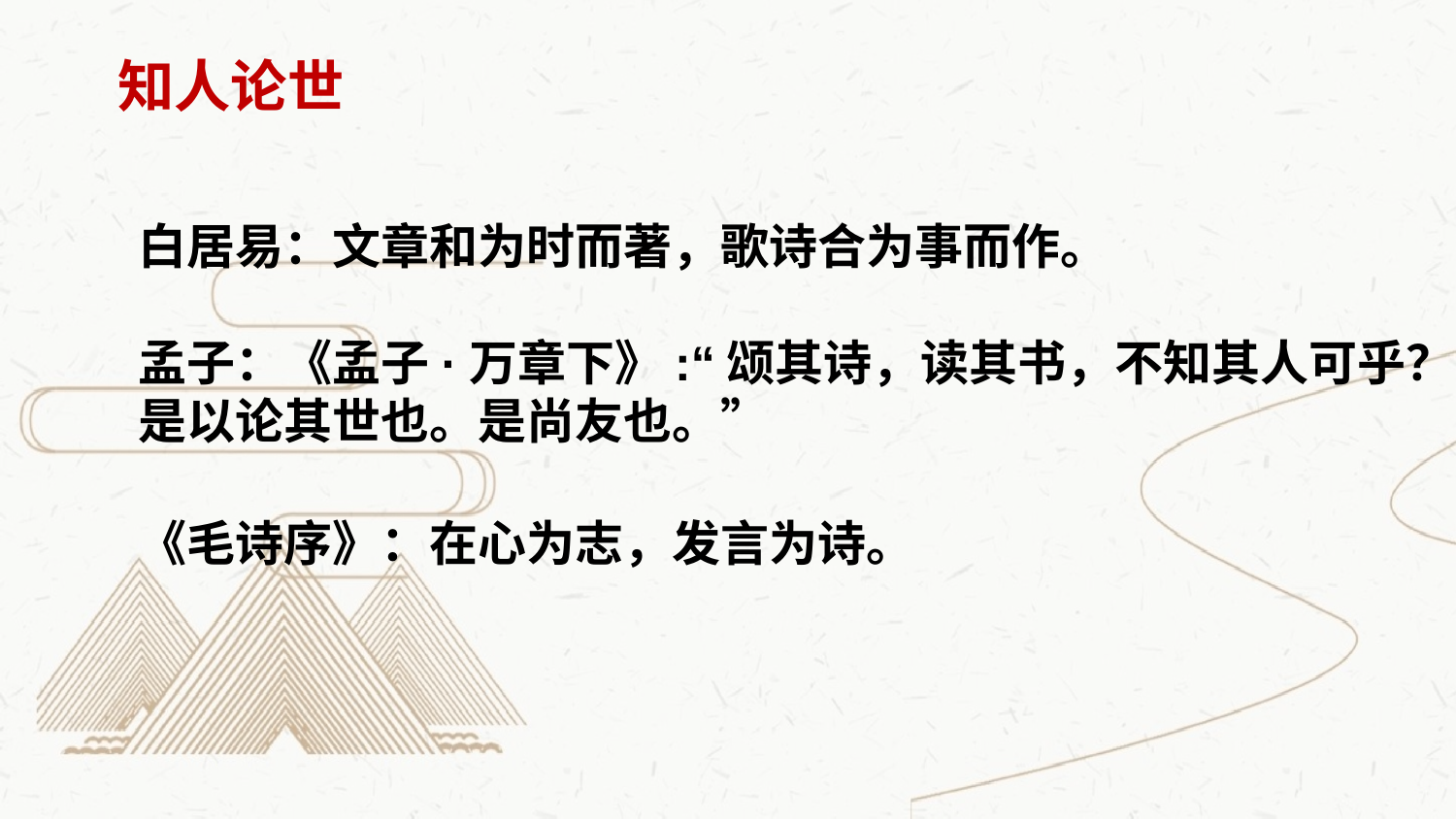

知人论世
白居易：文章和为时而著，歌诗合为事而作。

孟子：《孟子·万章下》:“颂其诗，读其书，不知其人可乎？是以论其世也。是尚友也。”
《毛诗序》：在心为志，发言为诗。